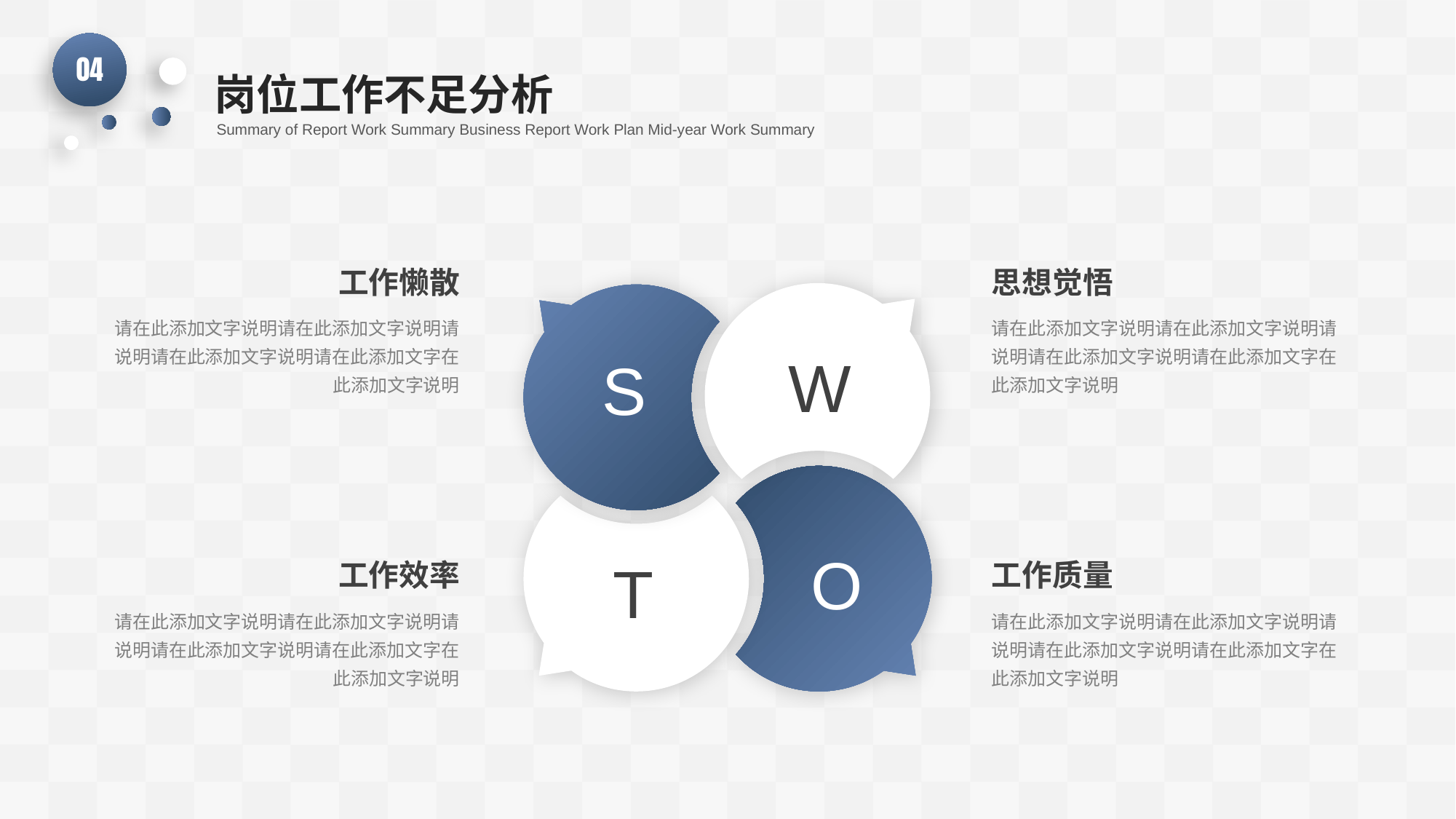

04

岗位工作不足分析

Summary of Report Work Summary Business Report Work Plan Mid-year Work Summary

工作懒散
请在此添加文字说明请在此添加文字说明请说明请在此添加文字说明请在此添加文字在此添加文字说明
思想觉悟
请在此添加文字说明请在此添加文字说明请说明请在此添加文字说明请在此添加文字在此添加文字说明

W
S

O
工作效率
请在此添加文字说明请在此添加文字说明请说明请在此添加文字说明请在此添加文字在此添加文字说明
工作质量
请在此添加文字说明请在此添加文字说明请说明请在此添加文字说明请在此添加文字在此添加文字说明
T